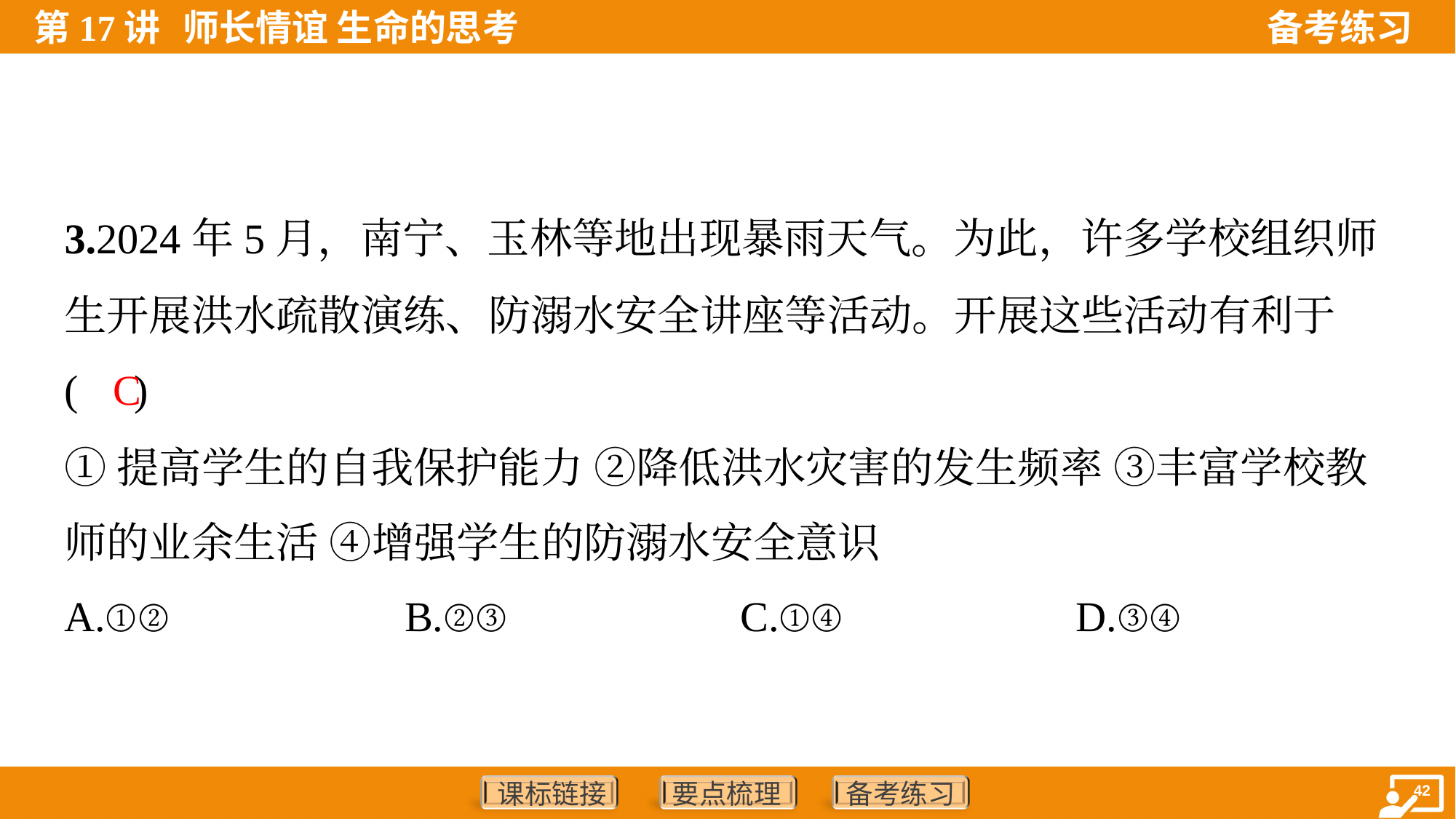

3.2024年5月，南宁、玉林等地出现暴雨天气。为此，许多学校组织师
生开展洪水疏散演练、防溺水安全讲座等活动。开展这些活动有利于
(     )
C
①提高学生的自我保护能力 ②降低洪水灾害的发生频率 ③丰富学校教
师的业余生活 ④增强学生的防溺水安全意识
A.①②	B.②③	C.①④	D.③④